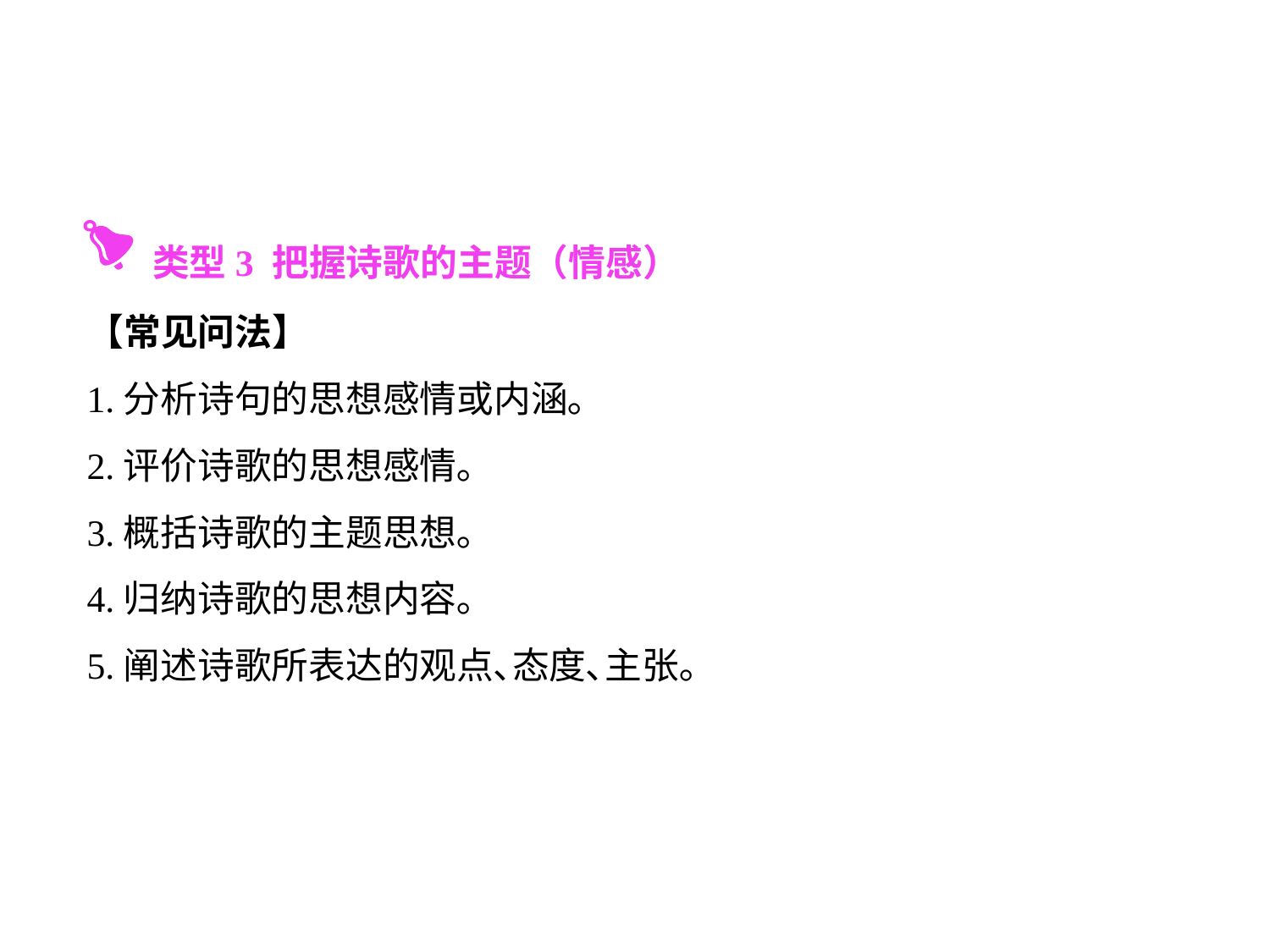

类型3 把握诗歌的主题（情感）

【常见问法】
1.分析诗句的思想感情或内涵｡
2.评价诗歌的思想感情｡
3.概括诗歌的主题思想｡
4.归纳诗歌的思想内容｡
5.阐述诗歌所表达的观点､态度､主张｡